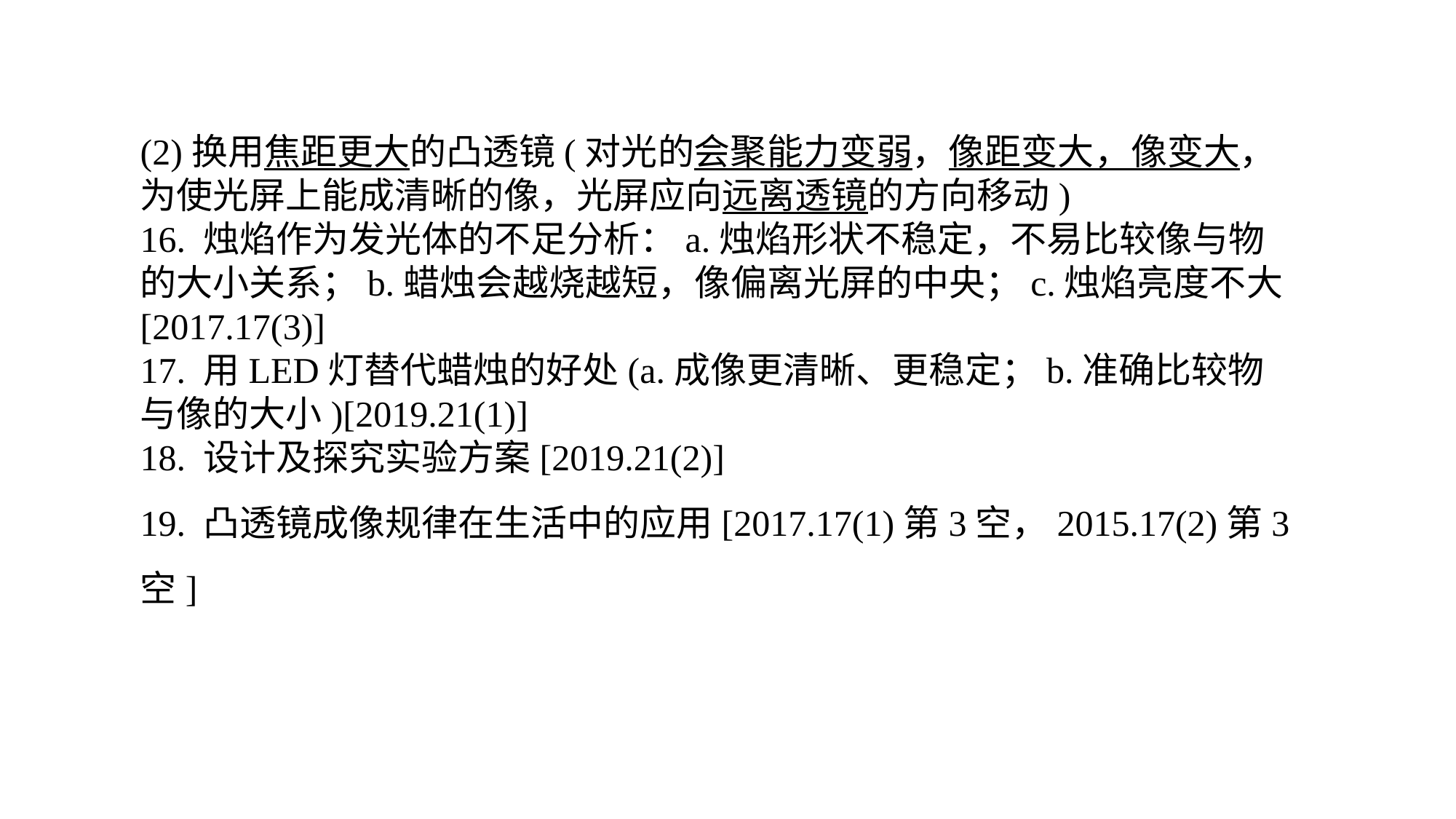

(2)换用焦距更大的凸透镜(对光的会聚能力变弱，像距变大，像变大，为使光屏上能成清晰的像，光屏应向远离透镜的方向移动)16. 烛焰作为发光体的不足分析：a.烛焰形状不稳定，不易比较像与物的大小关系；b.蜡烛会越烧越短，像偏离光屏的中央；c.烛焰亮度不大[2017.17(3)]17. 用LED灯替代蜡烛的好处(a.成像更清晰、更稳定；b.准确比较物与像的大小)[2019.21(1)]18. 设计及探究实验方案[2019.21(2)]19. 凸透镜成像规律在生活中的应用[2017.17(1)第3空，2015.17(2)第3空]